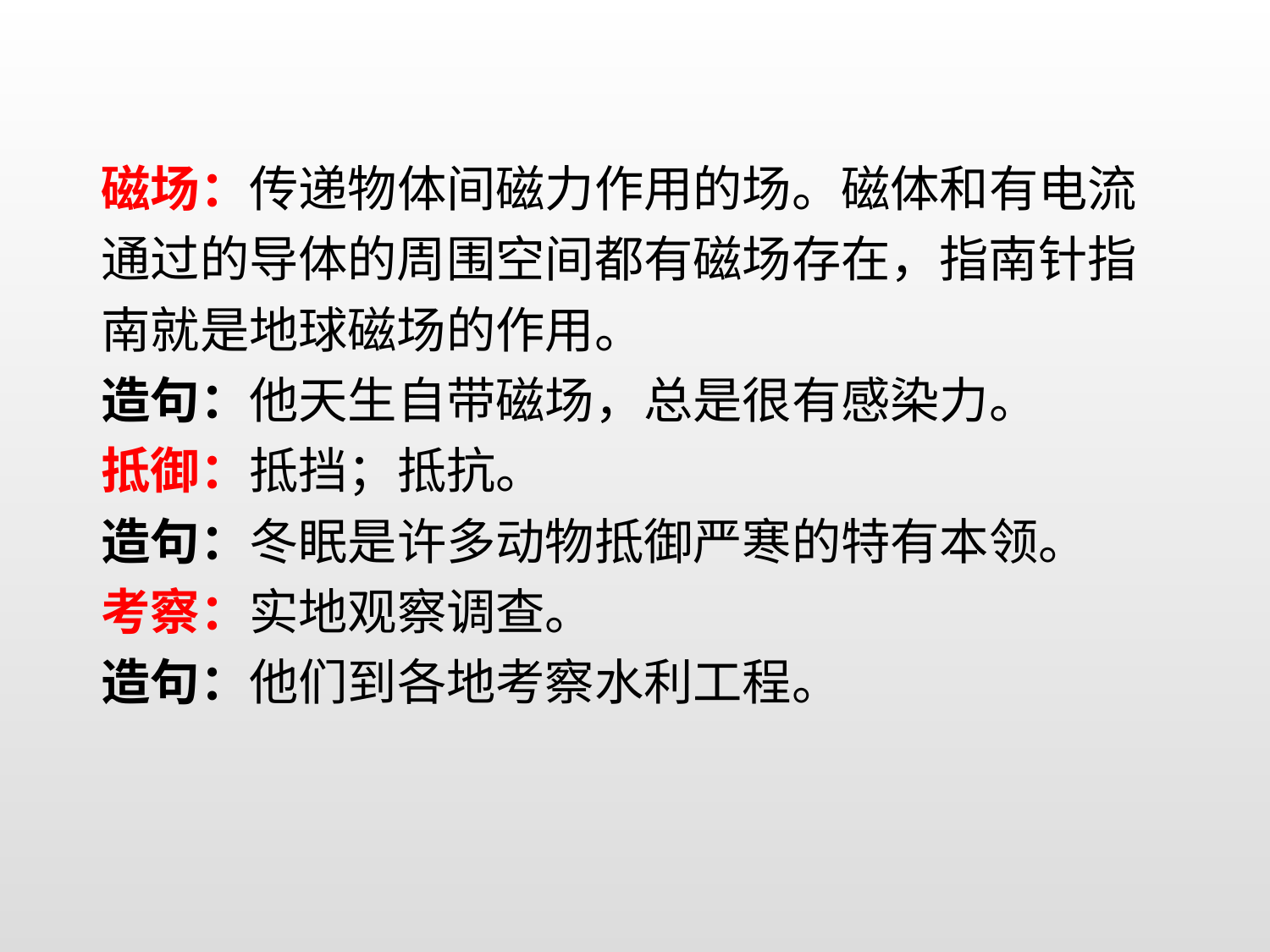

磁场：传递物体间磁力作用的场。磁体和有电流通过的导体的周围空间都有磁场存在，指南针指南就是地球磁场的作用。
造句：他天生自带磁场，总是很有感染力。
抵御：抵挡；抵抗。
造句：冬眠是许多动物抵御严寒的特有本领。
考察：实地观察调查。
造句：他们到各地考察水利工程。